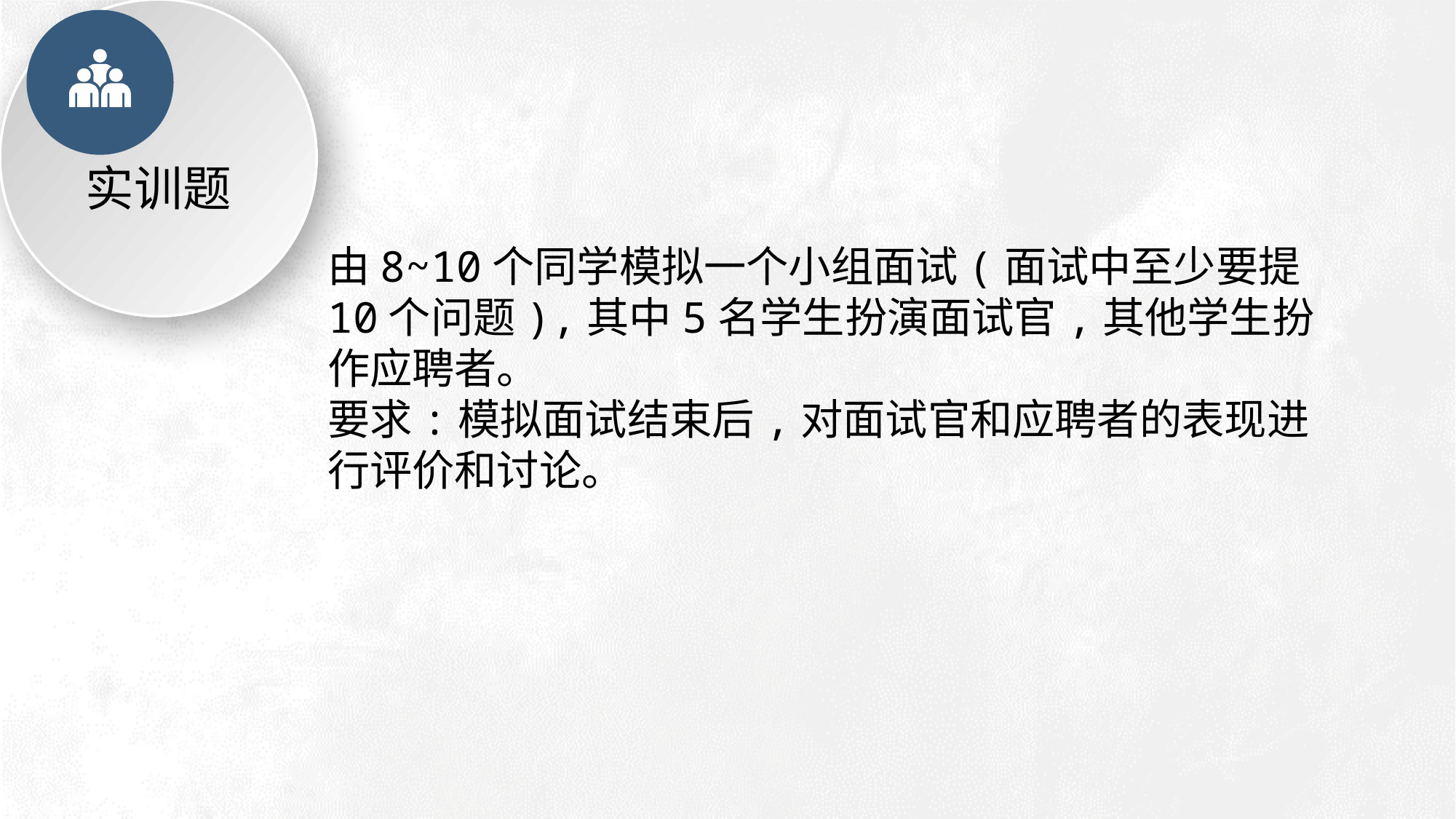

实训题

由8~10个同学模拟一个小组面试(面试中至少要提10个问题),其中5名学生扮演面试官,其他学生扮作应聘者。
要求:模拟面试结束后,对面试官和应聘者的表现进行评价和讨论。